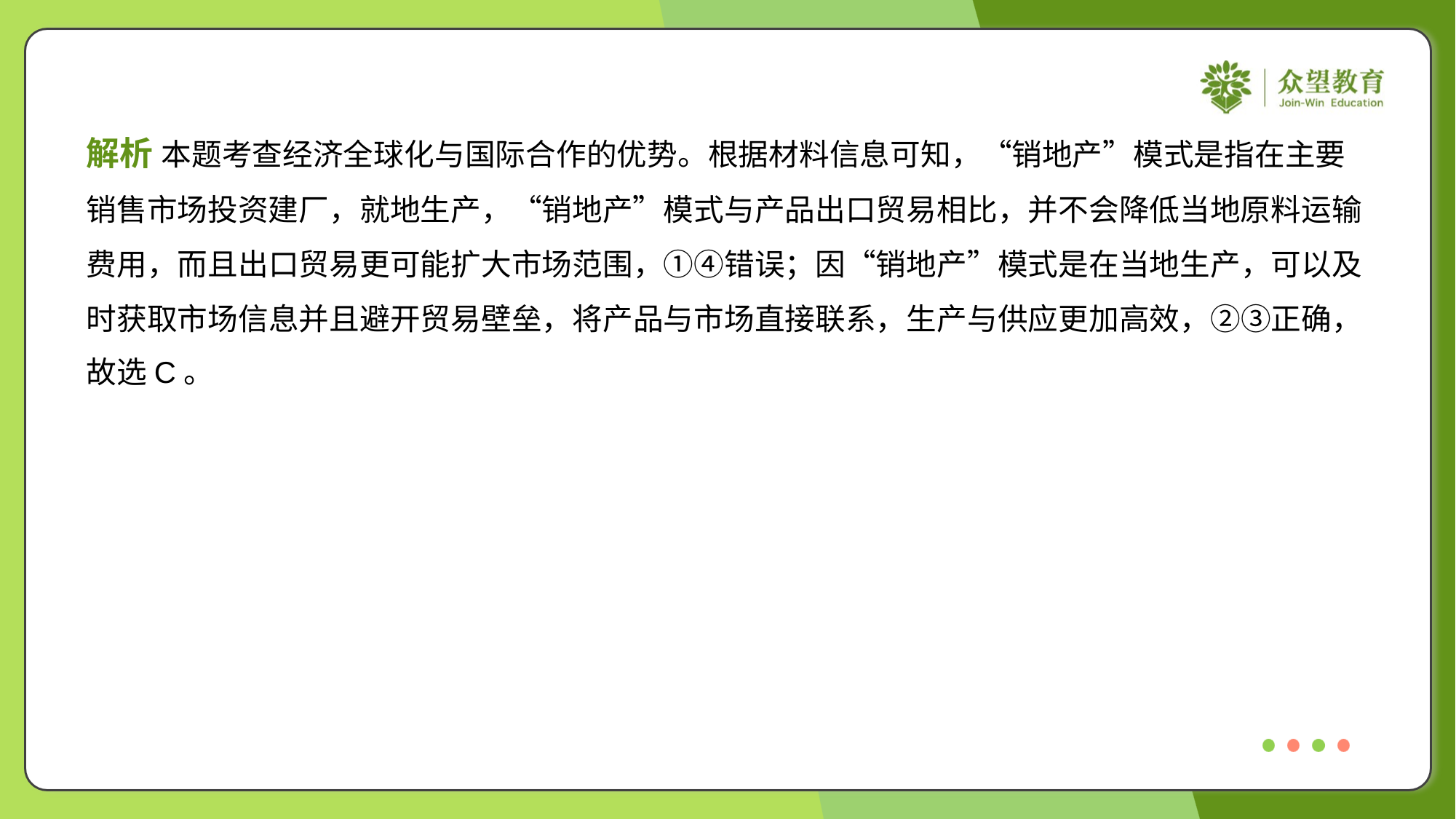

解析 本题考查经济全球化与国际合作的优势。根据材料信息可知，“销地产”模式是指在主要
销售市场投资建厂，就地生产，“销地产”模式与产品出口贸易相比，并不会降低当地原料运输
费用，而且出口贸易更可能扩大市场范围，①④错误；因“销地产”模式是在当地生产，可以及
时获取市场信息并且避开贸易壁垒，将产品与市场直接联系，生产与供应更加高效，②③正确，
故选C。